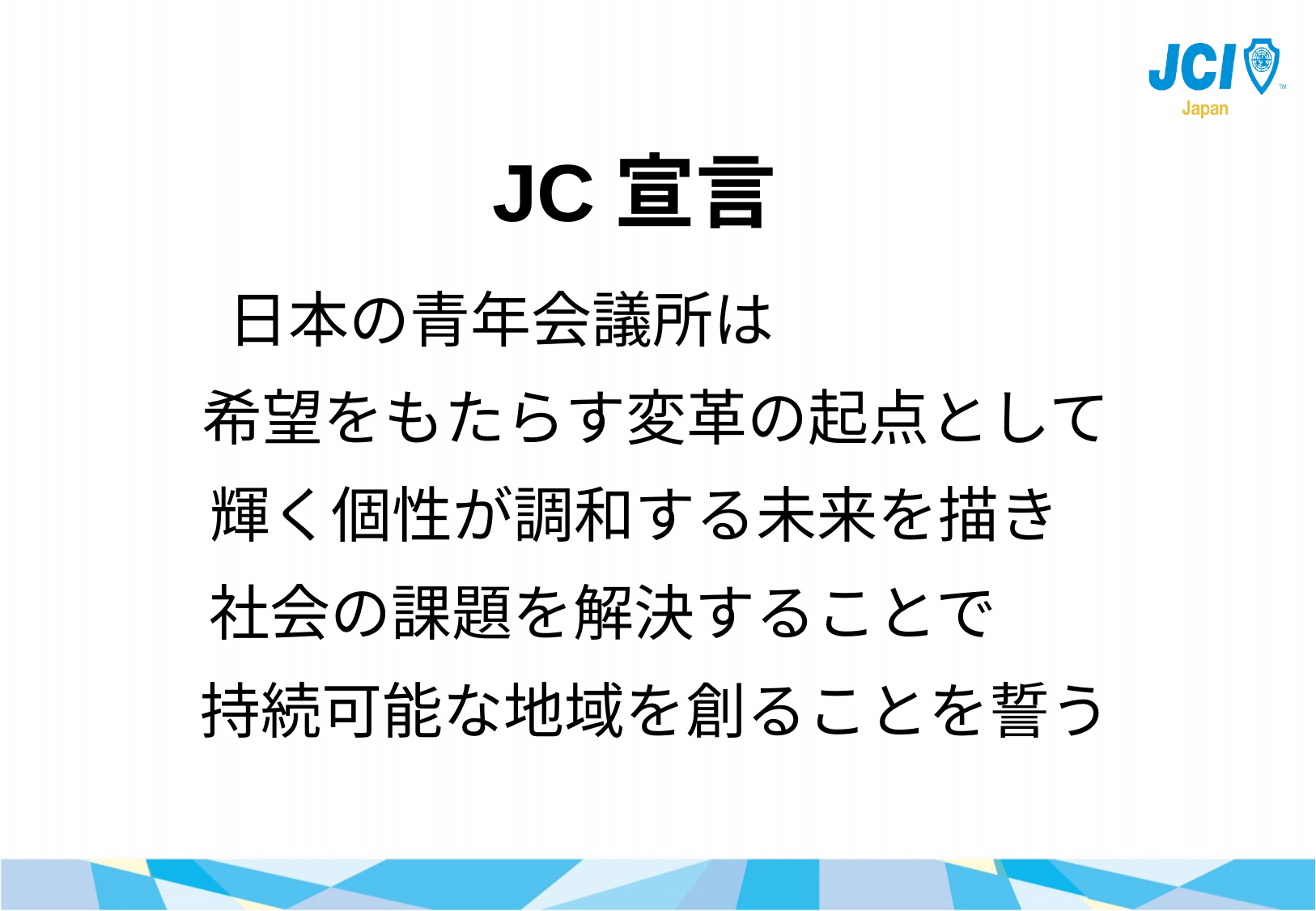

JC宣言
日本の青年会議所は
希望をもたらす変革の起点として
輝く個性が調和する未来を描き
社会の課題を解決することで
持続可能な地域を創ることを誓う